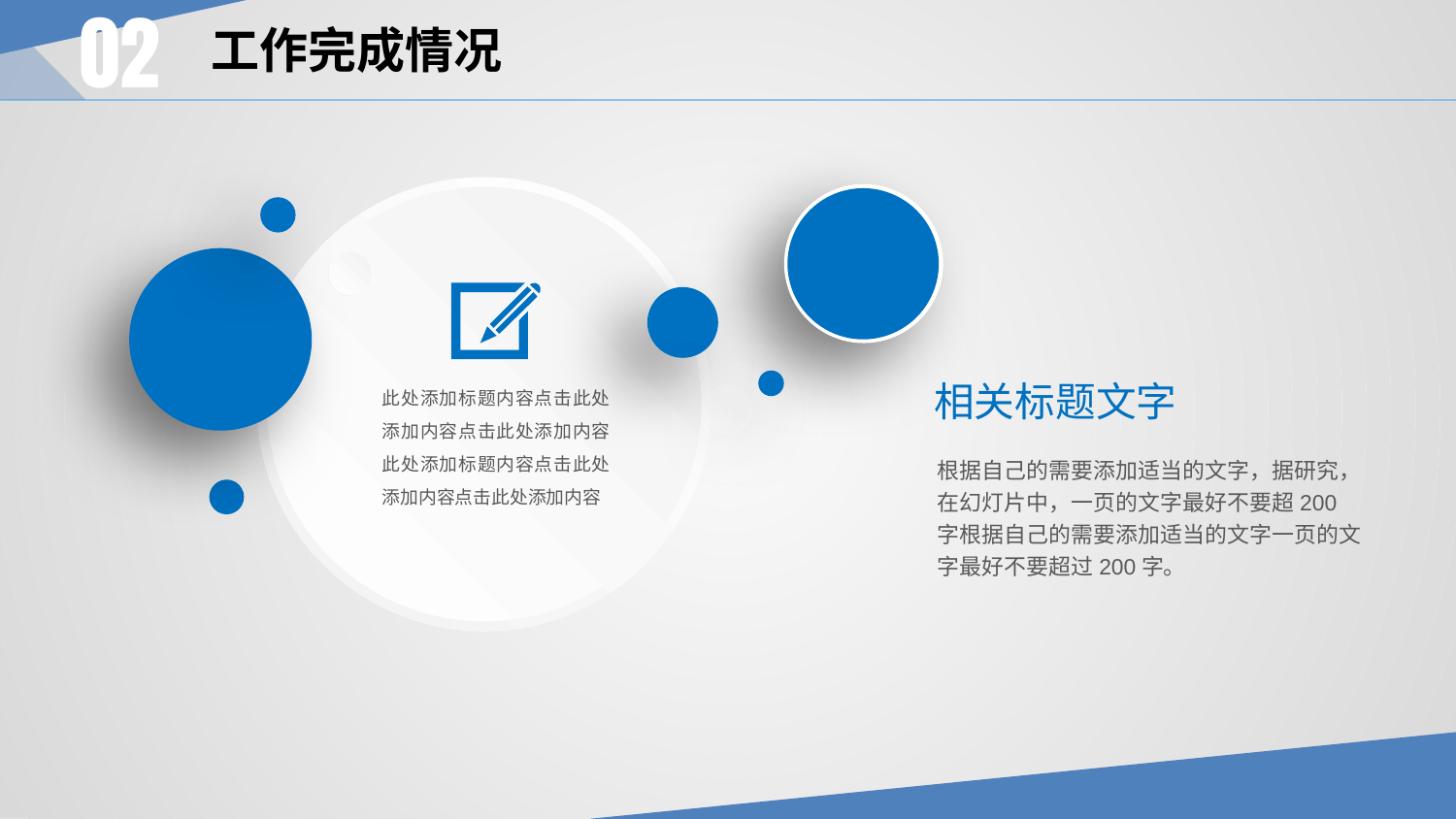

02
工作完成情况

此处添加标题内容点击此处添加内容点击此处添加内容此处添加标题内容点击此处添加内容点击此处添加内容
相关标题文字
根据自己的需要添加适当的文字，据研究，在幻灯片中，一页的文字最好不要超200字根据自己的需要添加适当的文字一页的文字最好不要超过200字。